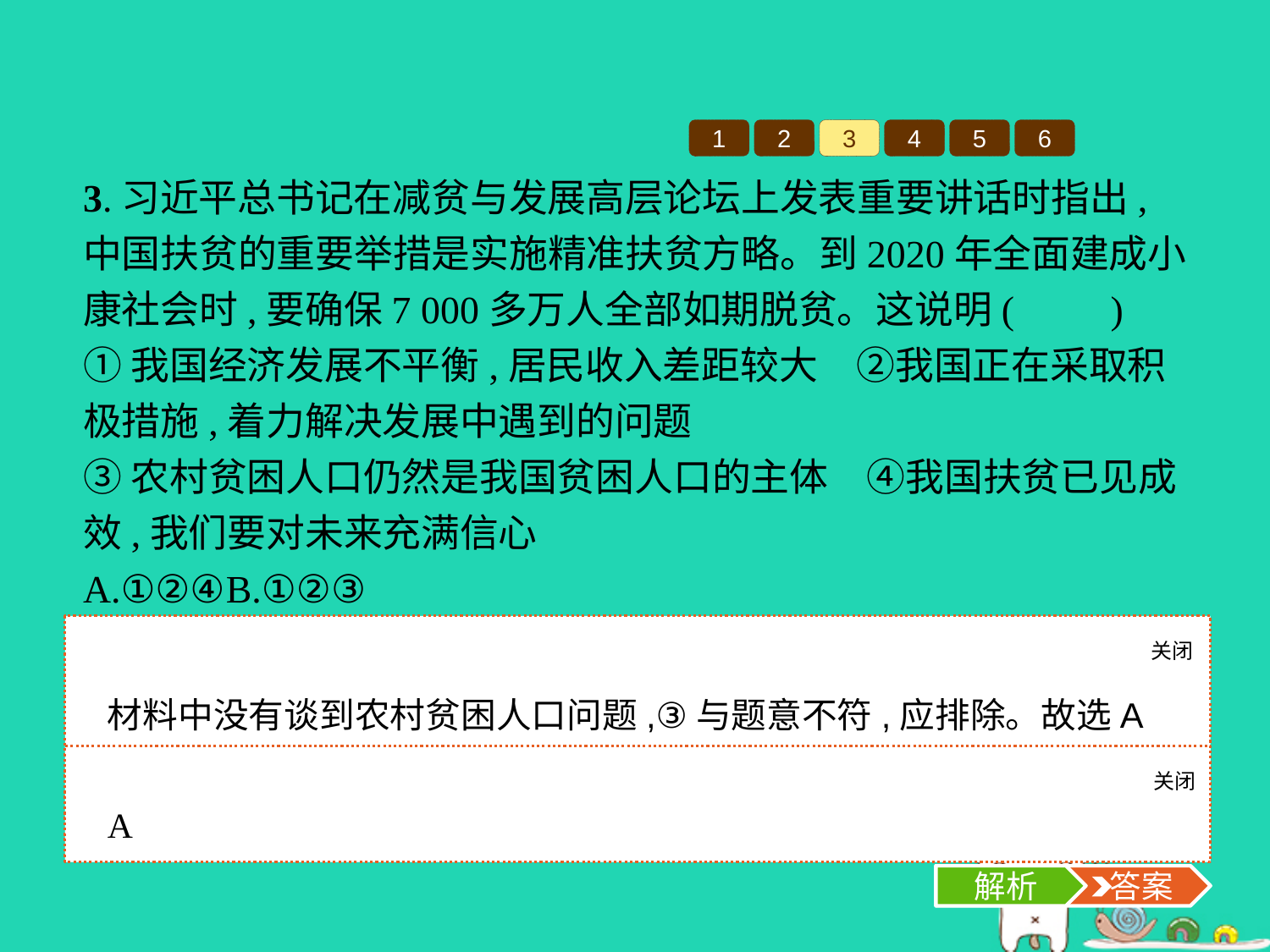

1
2
3
4
5
6
3.习近平总书记在减贫与发展高层论坛上发表重要讲话时指出,中国扶贫的重要举措是实施精准扶贫方略。到2020年全面建成小康社会时,要确保7 000多万人全部如期脱贫。这说明(　　)
①我国经济发展不平衡,居民收入差距较大　②我国正在采取积极措施,着力解决发展中遇到的问题
③农村贫困人口仍然是我国贫困人口的主体　④我国扶贫已见成效,我们要对未来充满信心
A.①②④	B.①②③
C.②③④	D.①③④

关闭
解析

材料中没有谈到农村贫困人口问题,③与题意不符,应排除。故选A项。

关闭
解析
  答案

A
解析
  答案